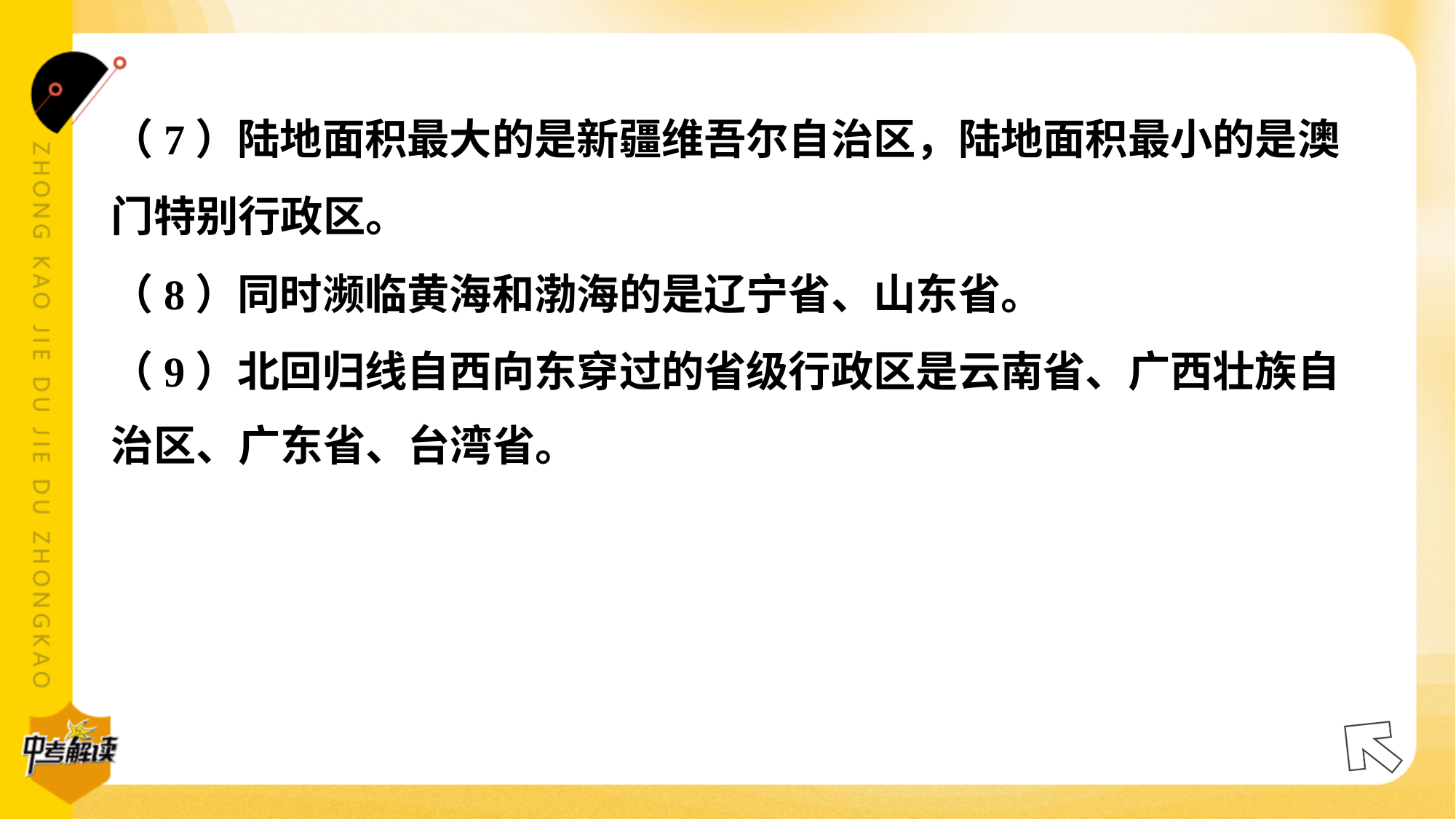

（7）陆地面积最大的是新疆维吾尔自治区，陆地面积最小的是澳
门特别行政区。
（8）同时濒临黄海和渤海的是辽宁省、山东省。
（9）北回归线自西向东穿过的省级行政区是云南省、广西壮族自
治区、广东省、台湾省。